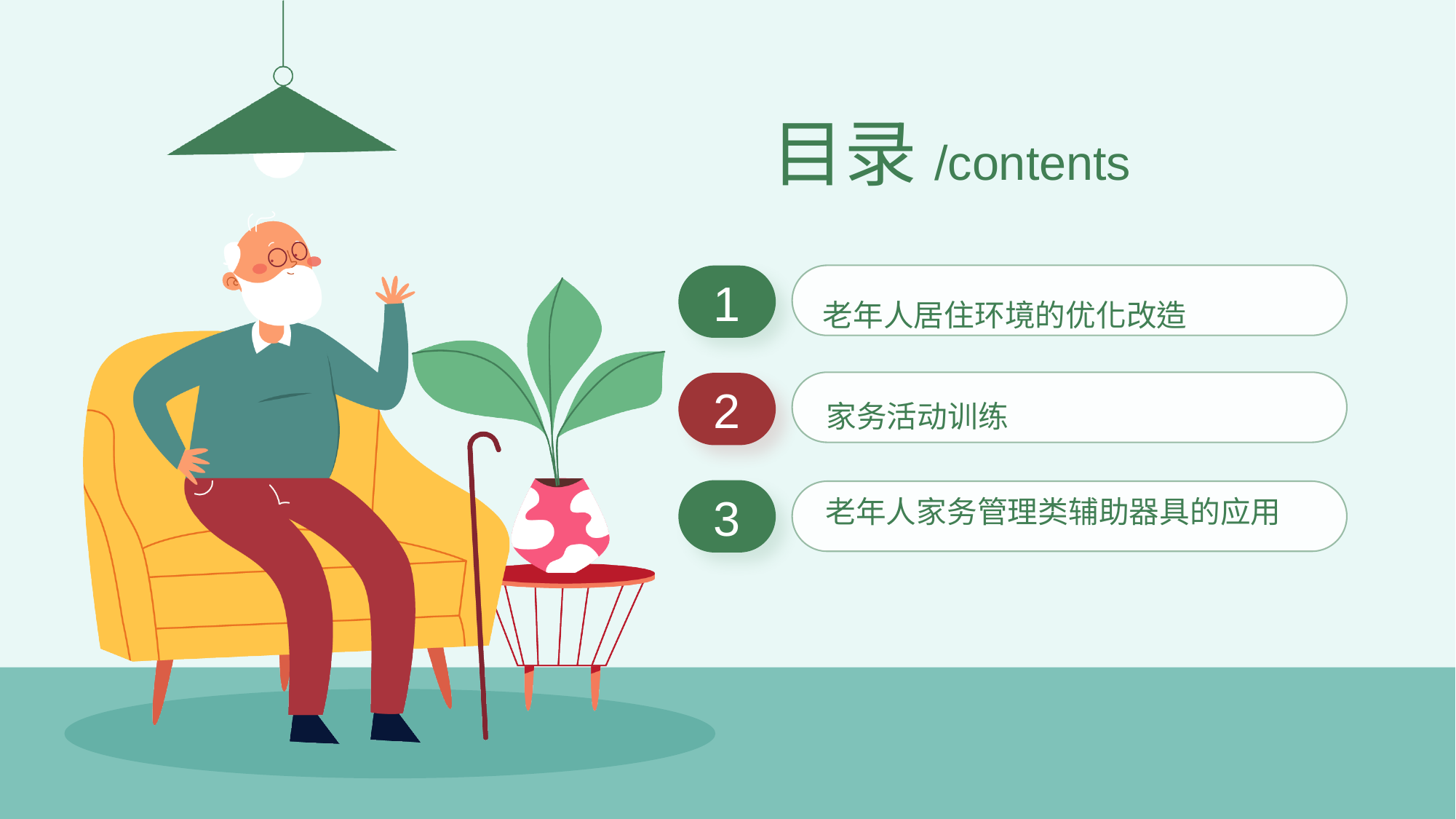

目录/contents
老年人居住环境的优化改造

1

2

3

老年人家务管理类辅助器具的应用
家务活动训练